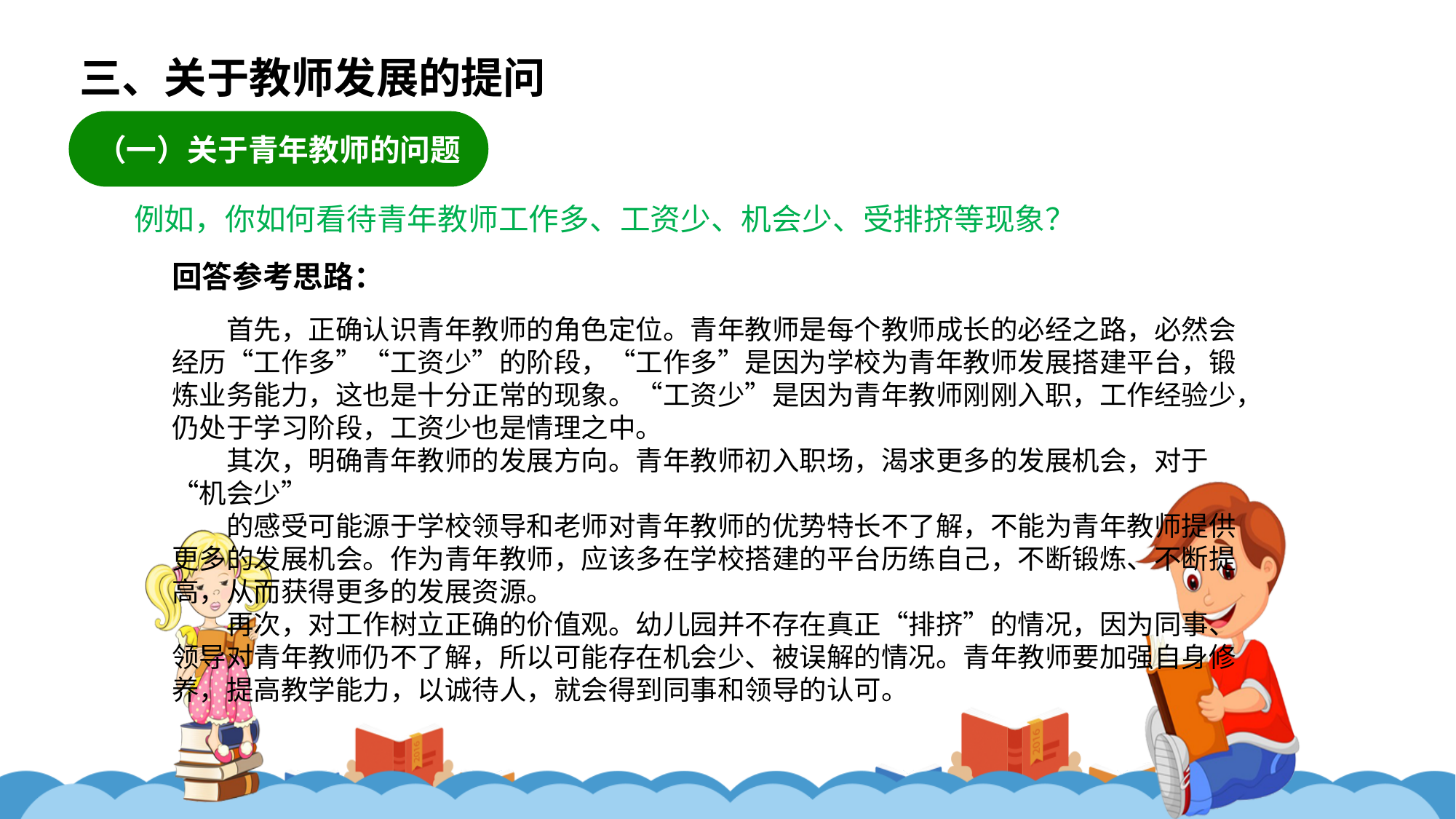

三、关于教师发展的提问
（一）关于青年教师的问题
例如，你如何看待青年教师工作多、工资少、机会少、受排挤等现象？
回答参考思路：
首先，正确认识青年教师的角色定位。青年教师是每个教师成长的必经之路，必然会经历“工作多”“工资少”的阶段，“工作多”是因为学校为青年教师发展搭建平台，锻炼业务能力，这也是十分正常的现象。“工资少”是因为青年教师刚刚入职，工作经验少，仍处于学习阶段，工资少也是情理之中。
其次，明确青年教师的发展方向。青年教师初入职场，渴求更多的发展机会，对于“机会少”
的感受可能源于学校领导和老师对青年教师的优势特长不了解，不能为青年教师提供更多的发展机会。作为青年教师，应该多在学校搭建的平台历练自己，不断锻炼、不断提高，从而获得更多的发展资源。
再次，对工作树立正确的价值观。幼儿园并不存在真正“排挤”的情况，因为同事、领导对青年教师仍不了解，所以可能存在机会少、被误解的情况。青年教师要加强自身修养，提高教学能力，以诚待人，就会得到同事和领导的认可。